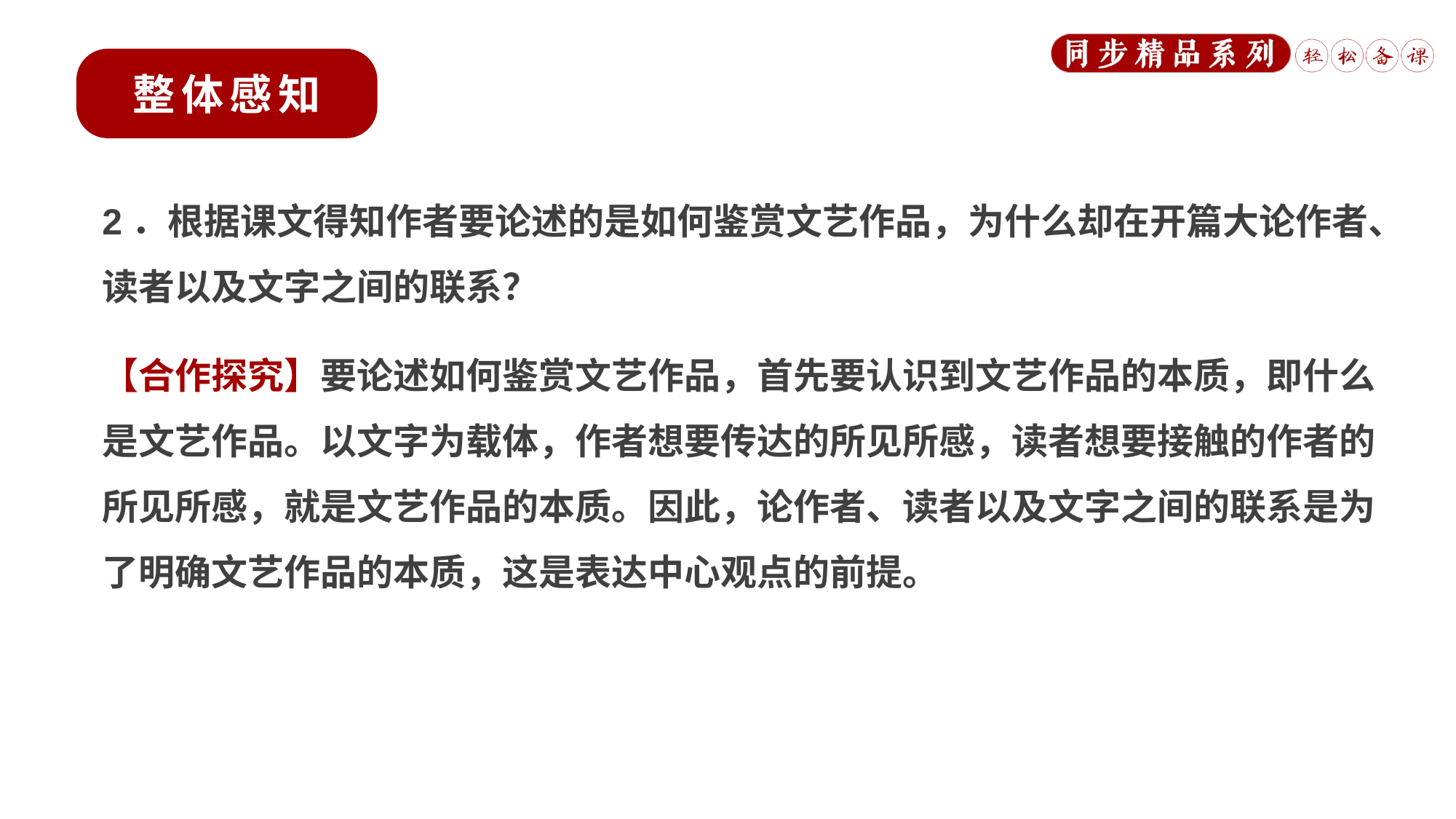

2．根据课文得知作者要论述的是如何鉴赏文艺作品，为什么却在开篇大论作者、读者以及文字之间的联系？
【合作探究】要论述如何鉴赏文艺作品，首先要认识到文艺作品的本质，即什么是文艺作品。以文字为载体，作者想要传达的所见所感，读者想要接触的作者的所见所感，就是文艺作品的本质。因此，论作者、读者以及文字之间的联系是为了明确文艺作品的本质，这是表达中心观点的前提。